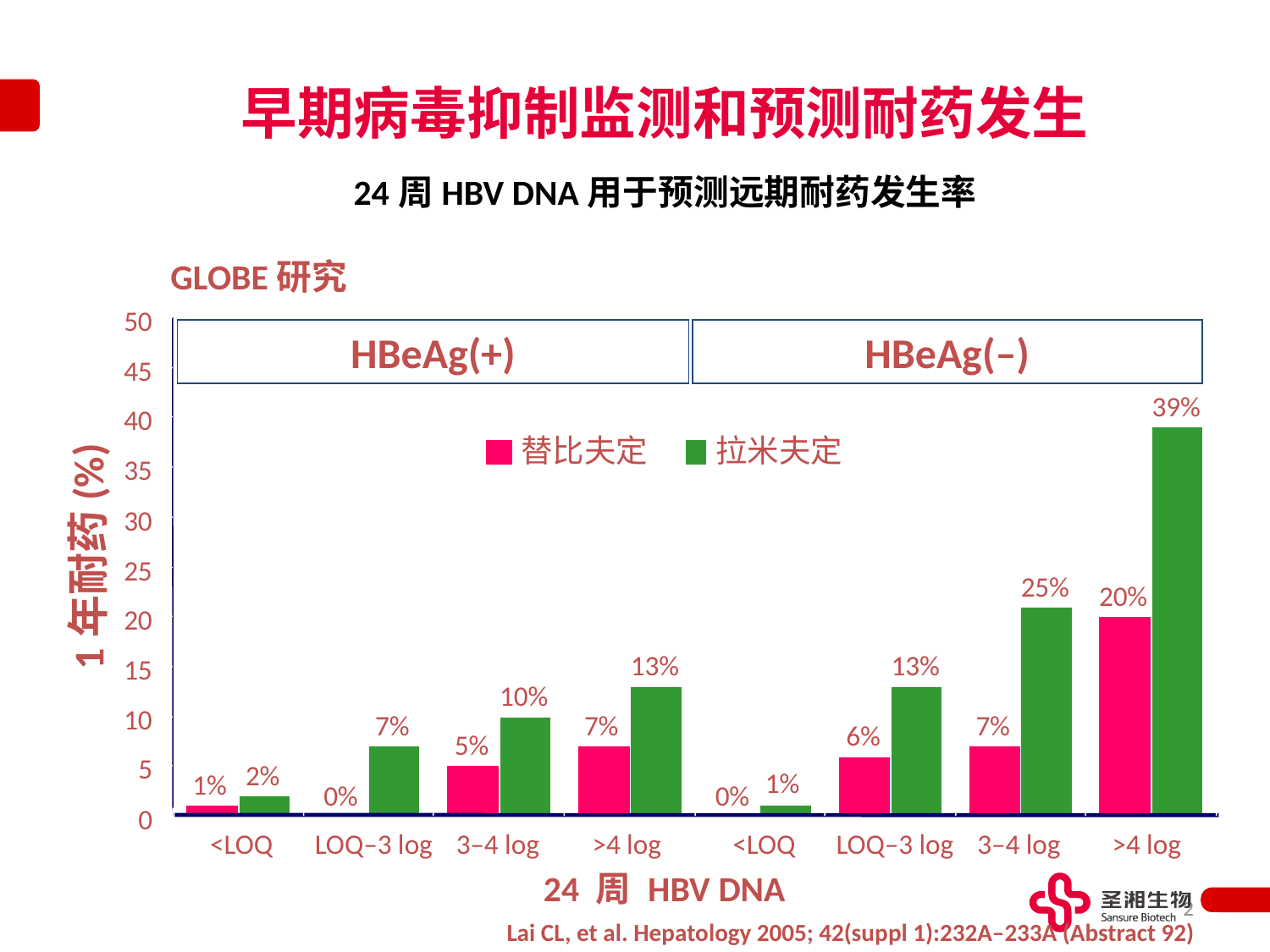

早期病毒抑制监测和预测耐药发生
24周HBV DNA用于预测远期耐药发生率

GLOBE研究
50

HBeAg(+)
HBeAg(–)
45

39%
40

替比夫定
拉米夫定

35

30

1年耐药(%)
25

25%
20%
20

13%
13%
15

10%

10
7%
7%
7%

6%
5%

5

2%
1%

1%
0%
0%

0

<LOQ
LOQ–3 log
3–4 log
>4 log
<LOQ
LOQ–3 log
3–4 log
>4 log
24 周 HBV DNA
18
Lai CL, et al. Hepatology 2005; 42(suppl 1):232A–233A (Abstract 92)